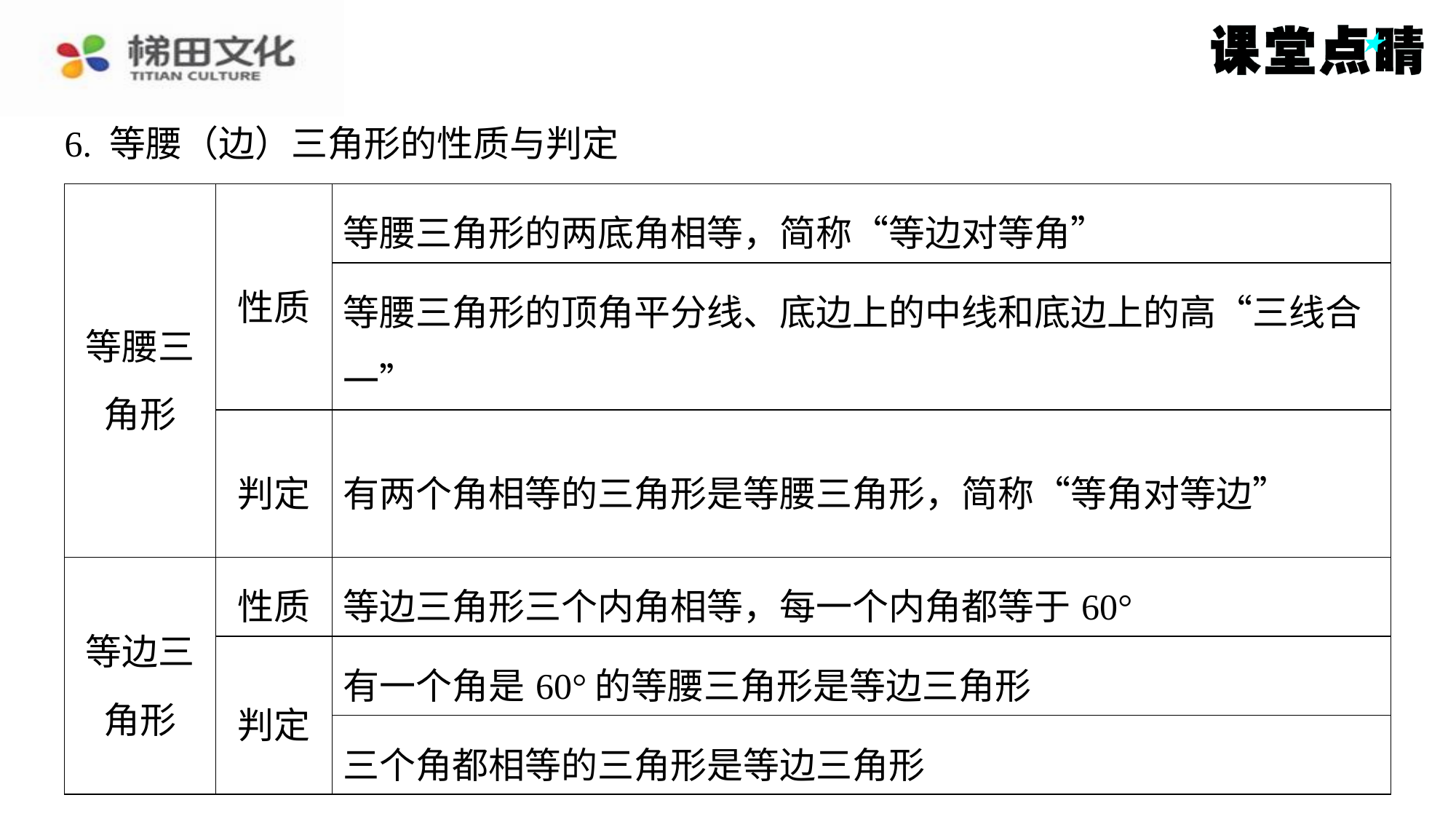

6. 等腰（边）三角形的性质与判定
| 等腰三 角形 | 性质 | 等腰三角形的两底角相等，简称“等边对等角” |
| --- | --- | --- |
|  |  | 等腰三角形的顶角平分线、底边上的中线和底边上的高“三线合 一” |
|  | 判定 | 有两个角相等的三角形是等腰三角形，简称“等角对等边” |
| 等边三 角形 | 性质 | 等边三角形三个内角相等，每一个内角都等于60° |
|  | 判定 | 有一个角是60°的等腰三角形是等边三角形 |
|  |  | 三个角都相等的三角形是等边三角形 |